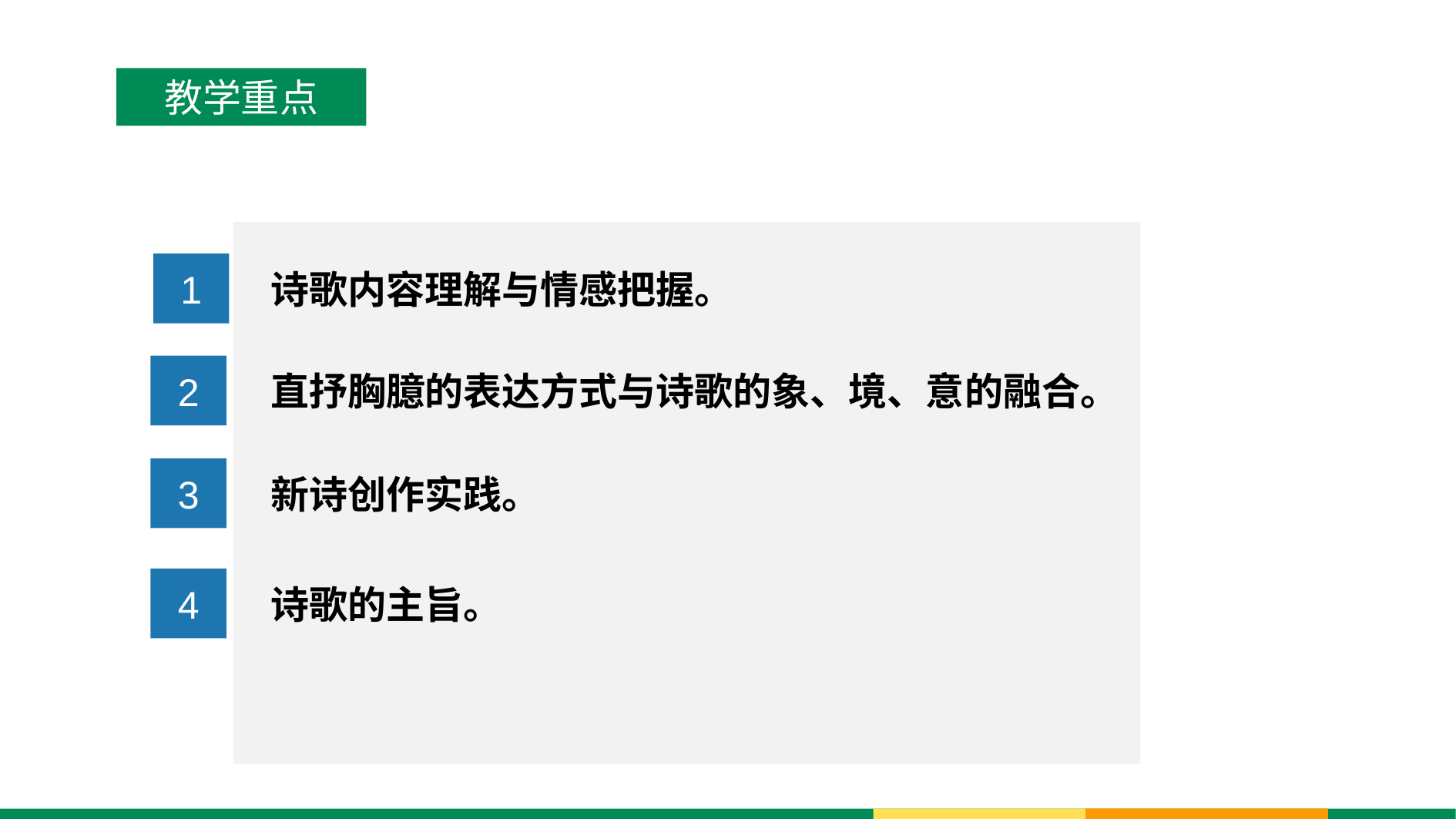

教学重点

1
诗歌内容理解与情感把握。
2
直抒胸臆的表达方式与诗歌的象、境、意的融合。
3
新诗创作实践。
4
诗歌的主旨。